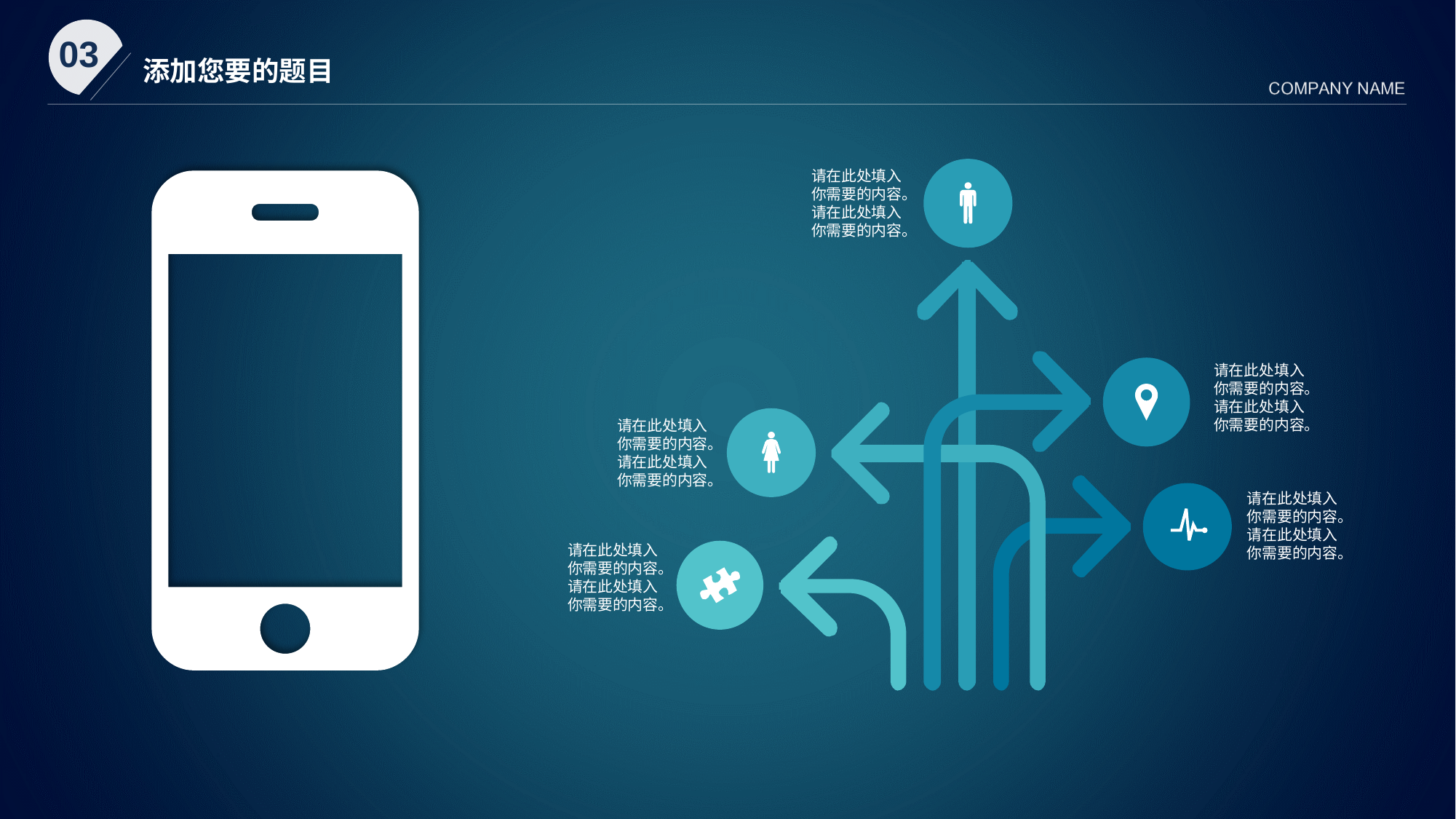

请在此处填入
你需要的内容。
请在此处填入
你需要的内容。

请在此处填入
你需要的内容。
请在此处填入
你需要的内容。

请在此处填入
你需要的内容。
请在此处填入
你需要的内容。

请在此处填入
你需要的内容。
请在此处填入
你需要的内容。
请在此处填入
你需要的内容。
请在此处填入
你需要的内容。